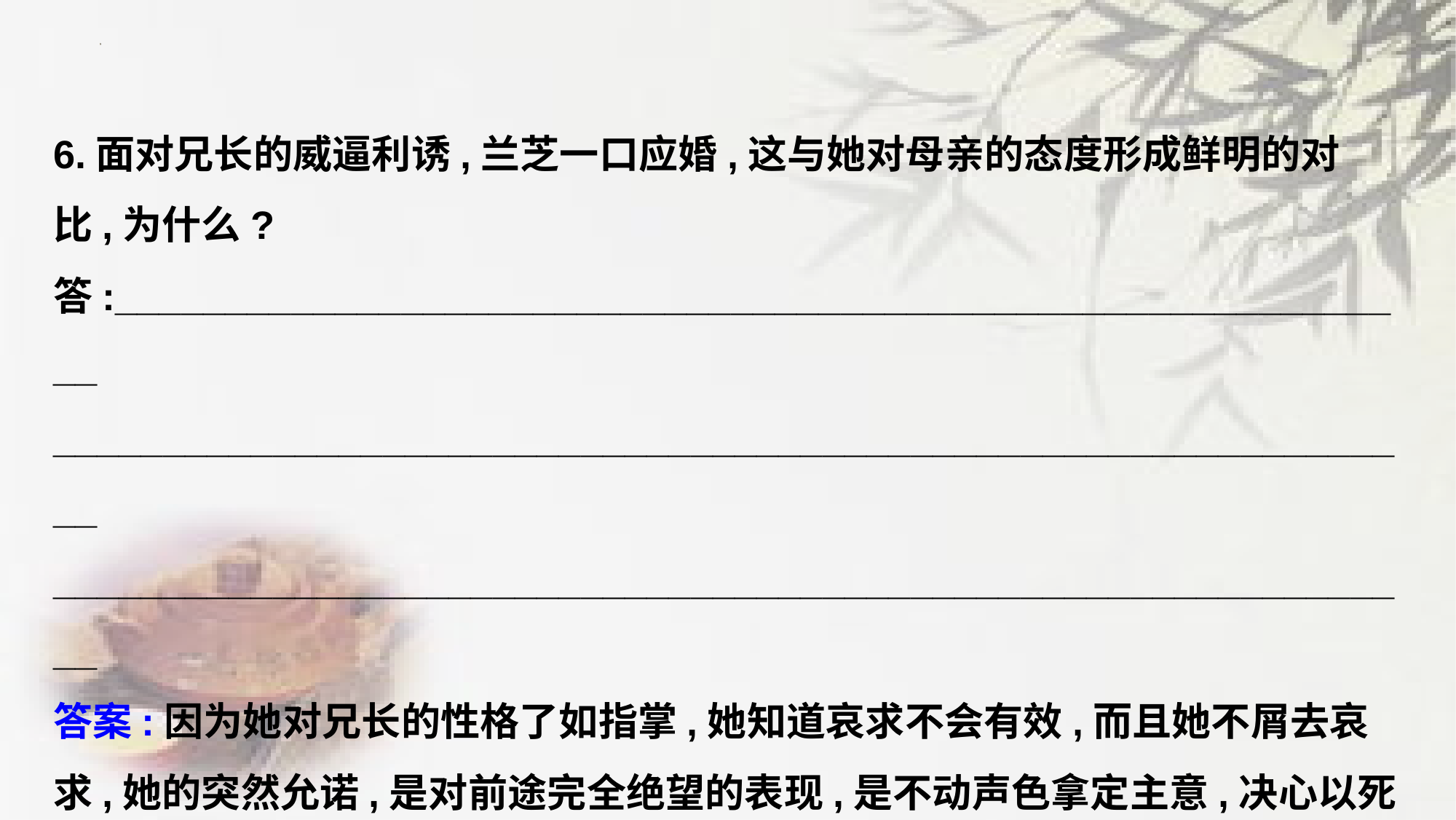

6.面对兄长的威逼利诱,兰芝一口应婚,这与她对母亲的态度形成鲜明的对比,为什么?
答:____________________________________________________________
_______________________________________________________________ _______________________________________________________________
答案:因为她对兄长的性格了如指掌,她知道哀求不会有效,而且她不屑去哀求,她的突然允诺,是对前途完全绝望的表现,是不动声色拿定主意,决心以死来抗议“吃”人的封建势力。所以表面上是突然,实际上是深思熟虑的结果,这预示着不幸即将发生。